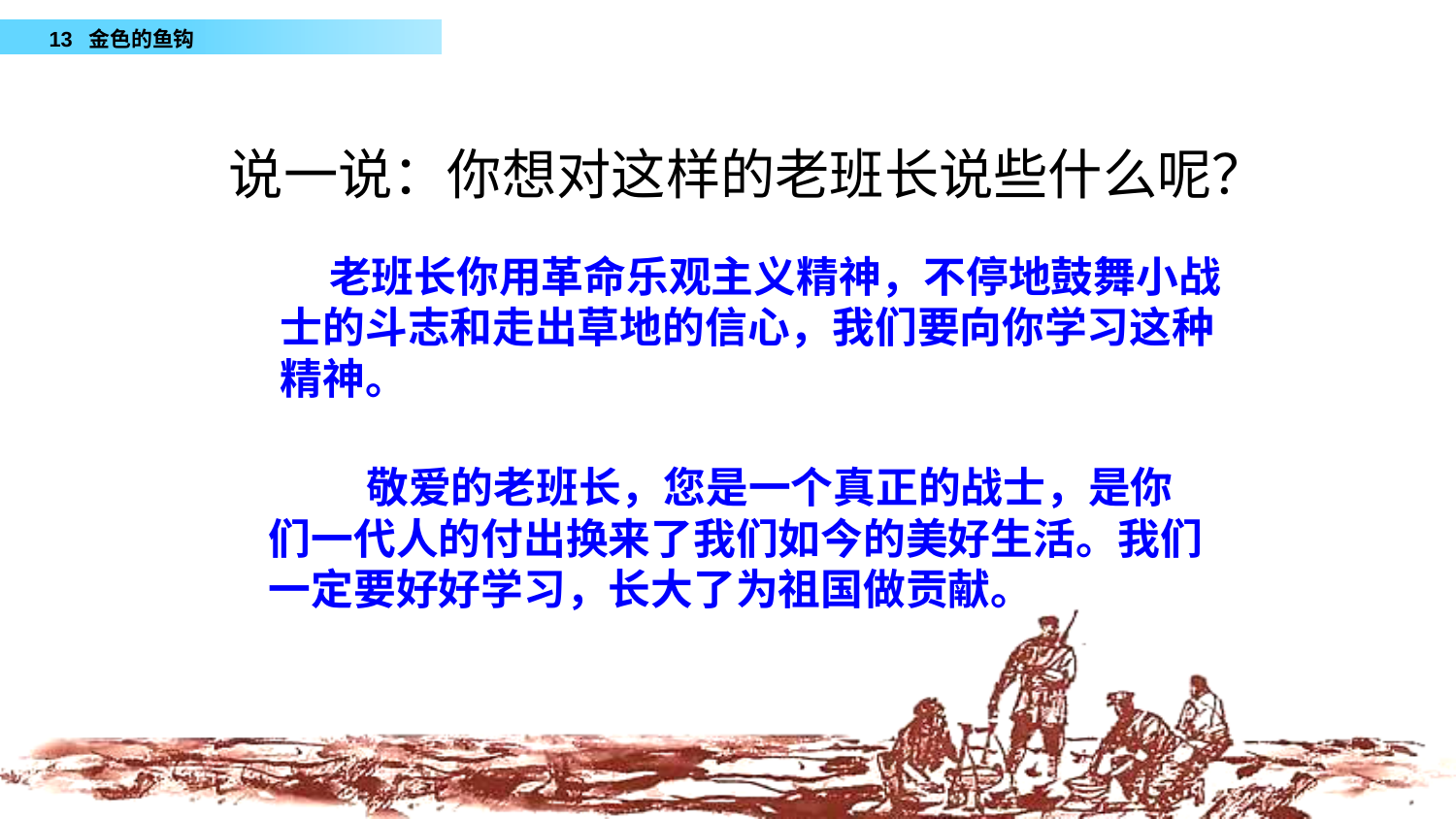

说一说：你想对这样的老班长说些什么呢？
    老班长你用革命乐观主义精神，不停地鼓舞小战士的斗志和走出草地的信心，我们要向你学习这种精神。
         敬爱的老班长，您是一个真正的战士，是你们一代人的付出换来了我们如今的美好生活。我们一定要好好学习，长大了为祖国做贡献。